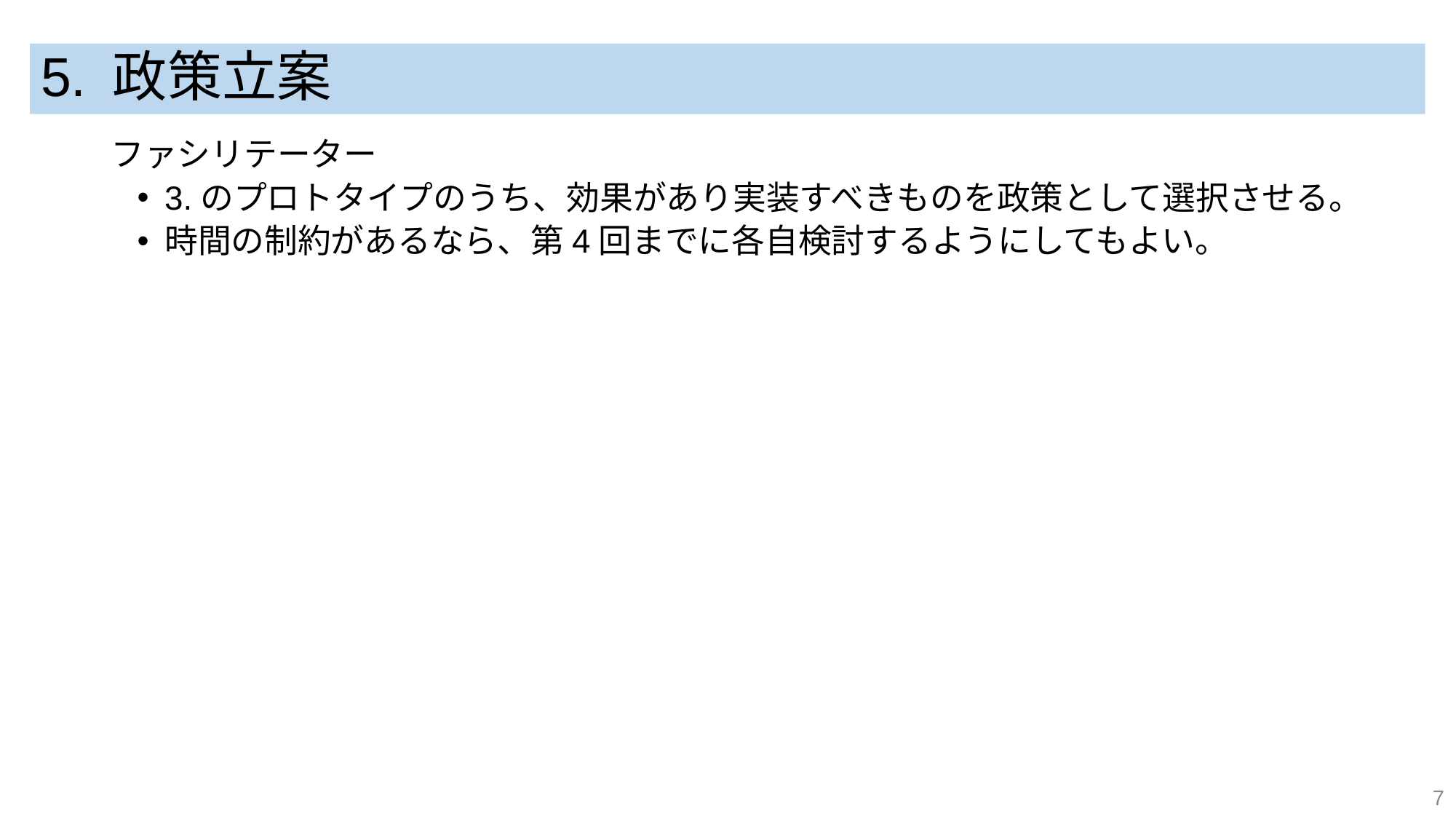

# 5. 政策立案
ファシリテーター
3.のプロトタイプのうち、効果があり実装すべきものを政策として選択させる。
時間の制約があるなら、第4回までに各自検討するようにしてもよい。
7